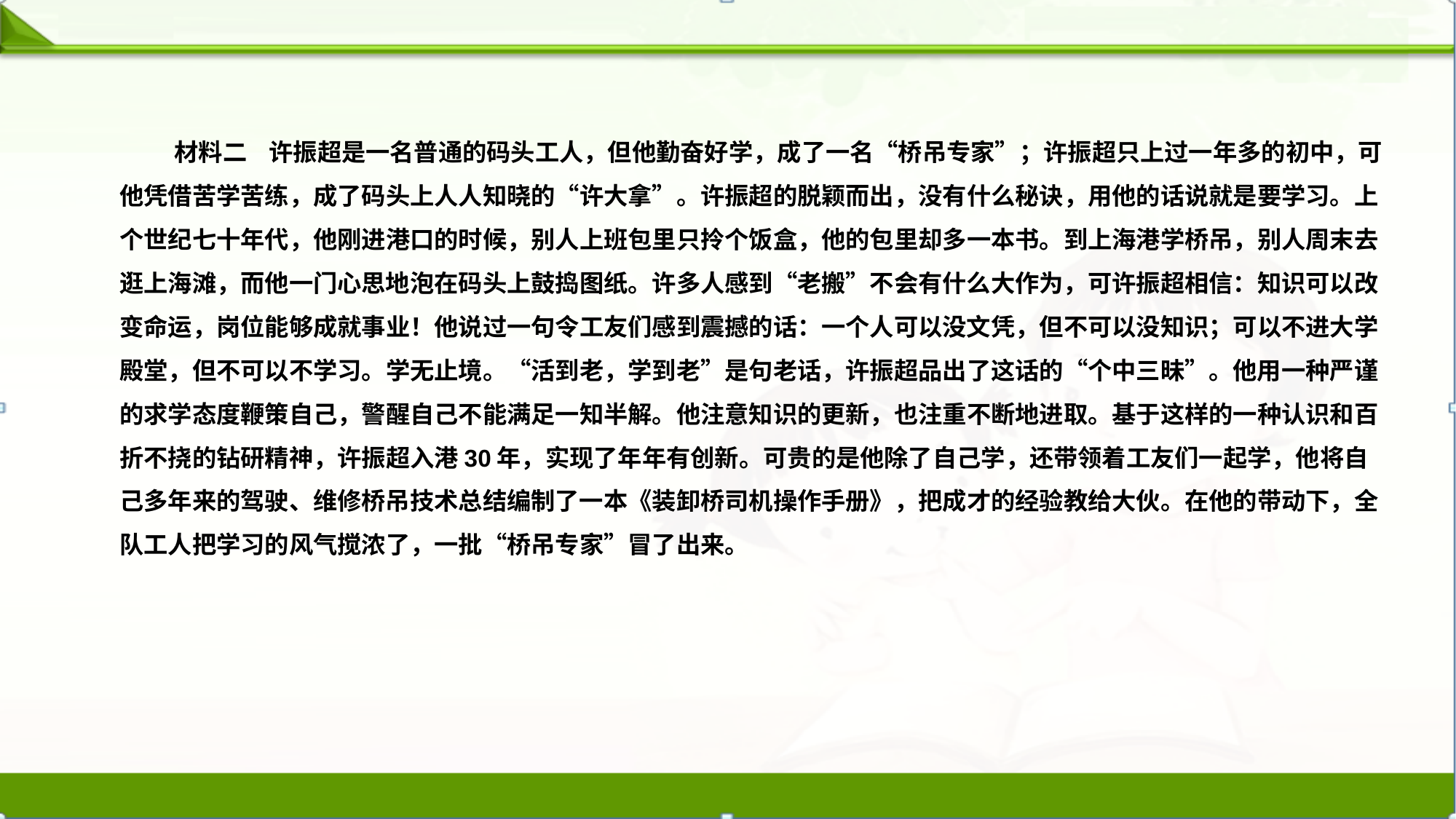

材料二    许振超是一名普通的码头工人，但他勤奋好学，成了一名“桥吊专家”；许振超只上过一年多的初中，可他凭借苦学苦练，成了码头上人人知晓的“许大拿”。许振超的脱颖而出，没有什么秘诀，用他的话说就是要学习。上个世纪七十年代，他刚进港口的时候，别人上班包里只拎个饭盒，他的包里却多一本书。到上海港学桥吊，别人周末去逛上海滩，而他一门心思地泡在码头上鼓捣图纸。许多人感到“老搬”不会有什么大作为，可许振超相信：知识可以改变命运，岗位能够成就事业！他说过一句令工友们感到震撼的话：一个人可以没文凭，但不可以没知识；可以不进大学殿堂，但不可以不学习。学无止境。“活到老，学到老”是句老话，许振超品出了这话的“个中三昧”。他用一种严谨的求学态度鞭策自己，警醒自己不能满足一知半解。他注意知识的更新，也注重不断地进取。基于这样的一种认识和百折不挠的钻研精神，许振超入港30年，实现了年年有创新。可贵的是他除了自己学，还带领着工友们一起学，他将自己多年来的驾驶、维修桥吊技术总结编制了一本《装卸桥司机操作手册》，把成才的经验教给大伙。在他的带动下，全队工人把学习的风气搅浓了，一批“桥吊专家”冒了出来。